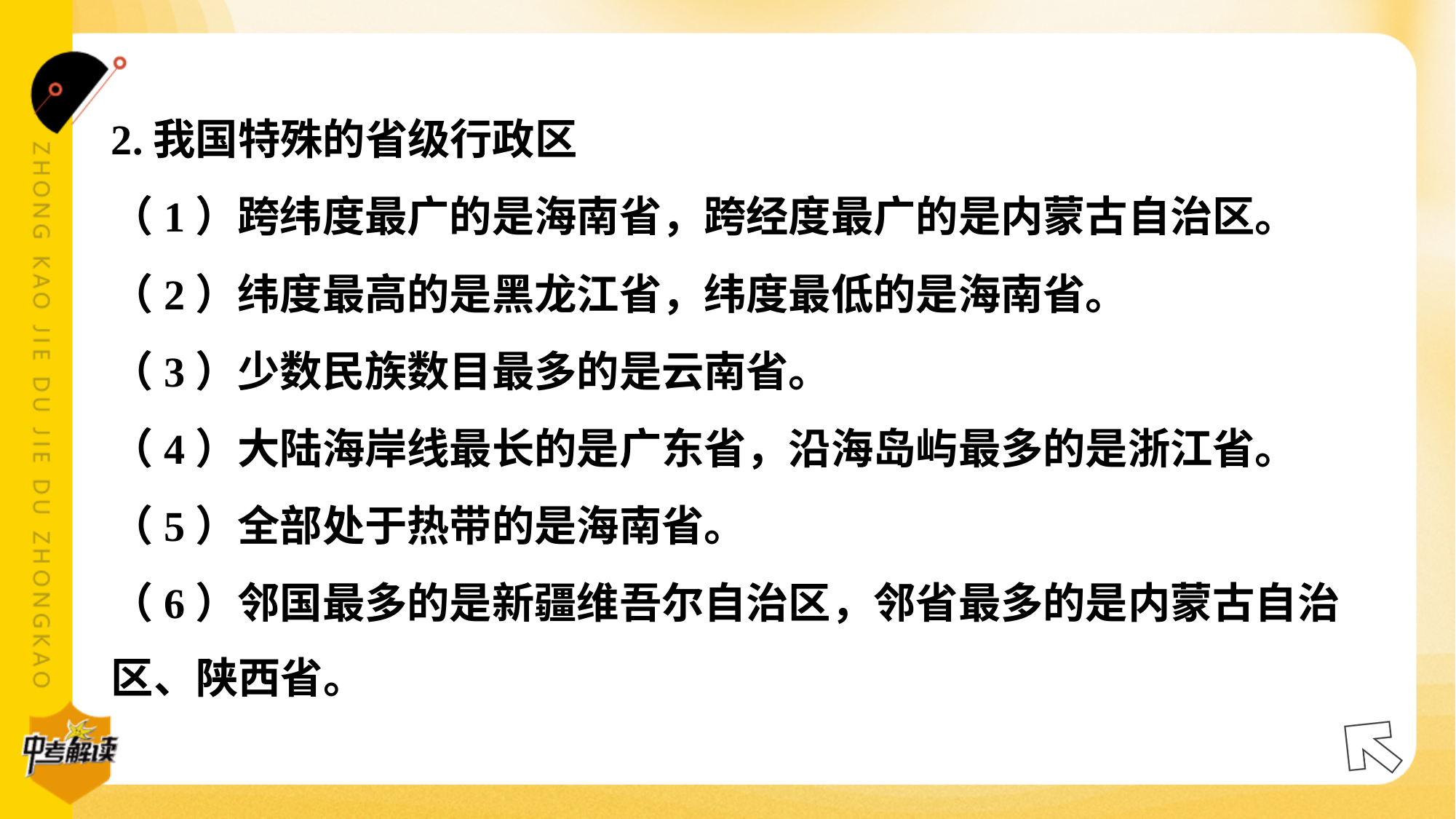

2.我国特殊的省级行政区
（1）跨纬度最广的是海南省，跨经度最广的是内蒙古自治区。
（2）纬度最高的是黑龙江省，纬度最低的是海南省。
（3）少数民族数目最多的是云南省。
（4）大陆海岸线最长的是广东省，沿海岛屿最多的是浙江省。
（5）全部处于热带的是海南省。
（6）邻国最多的是新疆维吾尔自治区，邻省最多的是内蒙古自治
区、陕西省。